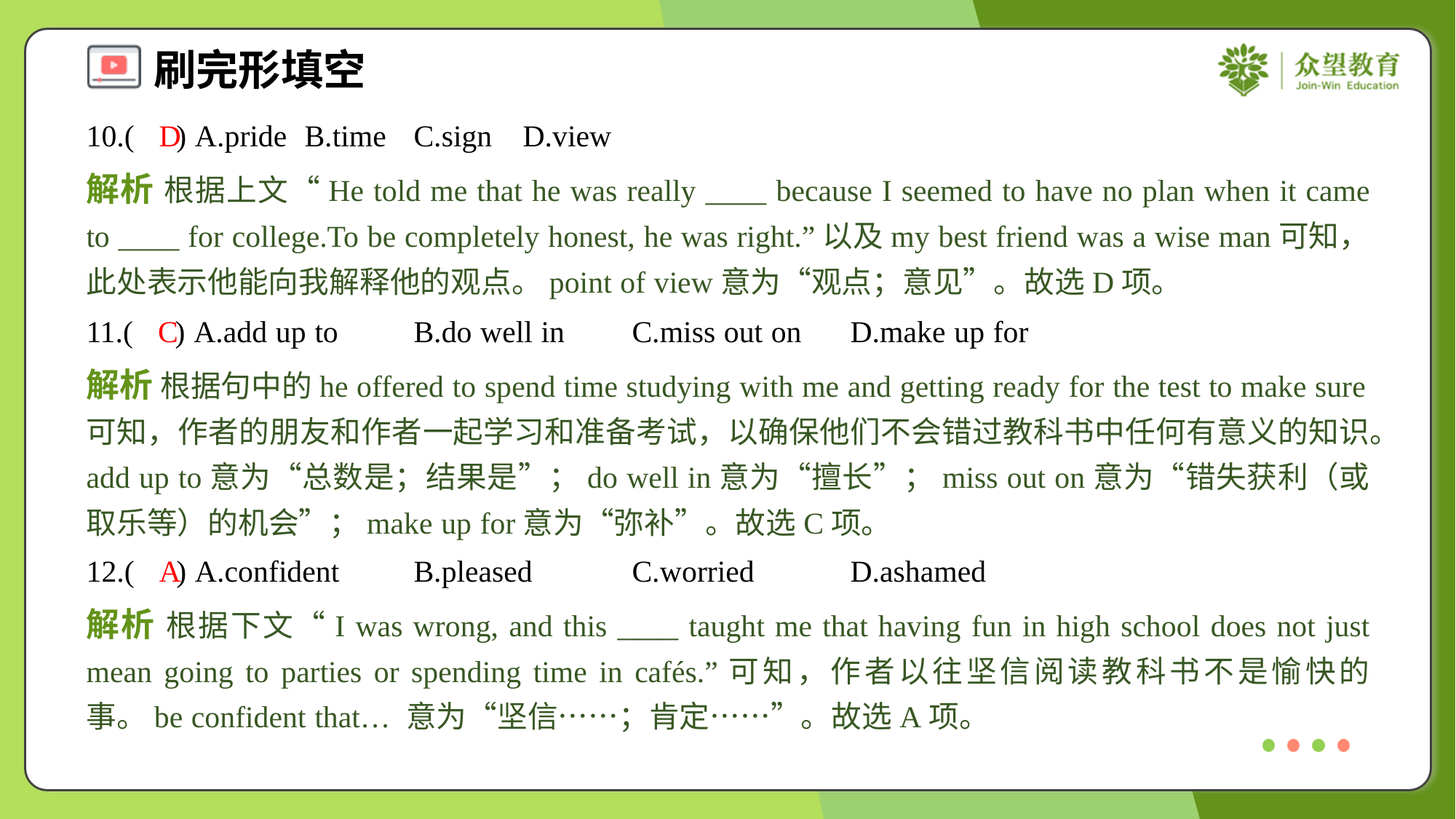

10.(     ) A.pride	B.time	C.sign	D.view
D
解析 根据上文“He told me that he was really ____ because I seemed to have no plan when it came to ____ for college.To be completely honest, he was right.”以及my best friend was a wise man可知，此处表示他能向我解释他的观点。point of view意为“观点；意见”。故选D项。
11.(     ) A.add up to	B.do well in	C.miss out on	D.make up for
C
解析 根据句中的he offered to spend time studying with me and getting ready for the test to make sure可知，作者的朋友和作者一起学习和准备考试，以确保他们不会错过教科书中任何有意义的知识。add up to意为“总数是；结果是”；do well in意为“擅长”；miss out on意为“错失获利（或取乐等）的机会”；make up for意为“弥补”。故选C项。
12.(     ) A.confident	B.pleased	C.worried	D.ashamed
A
解析 根据下文“I was wrong, and this ____ taught me that having fun in high school does not just mean going to parties or spending time in cafés.”可知，作者以往坚信阅读教科书不是愉快的事。be confident that… 意为“坚信……；肯定……”。故选A项。